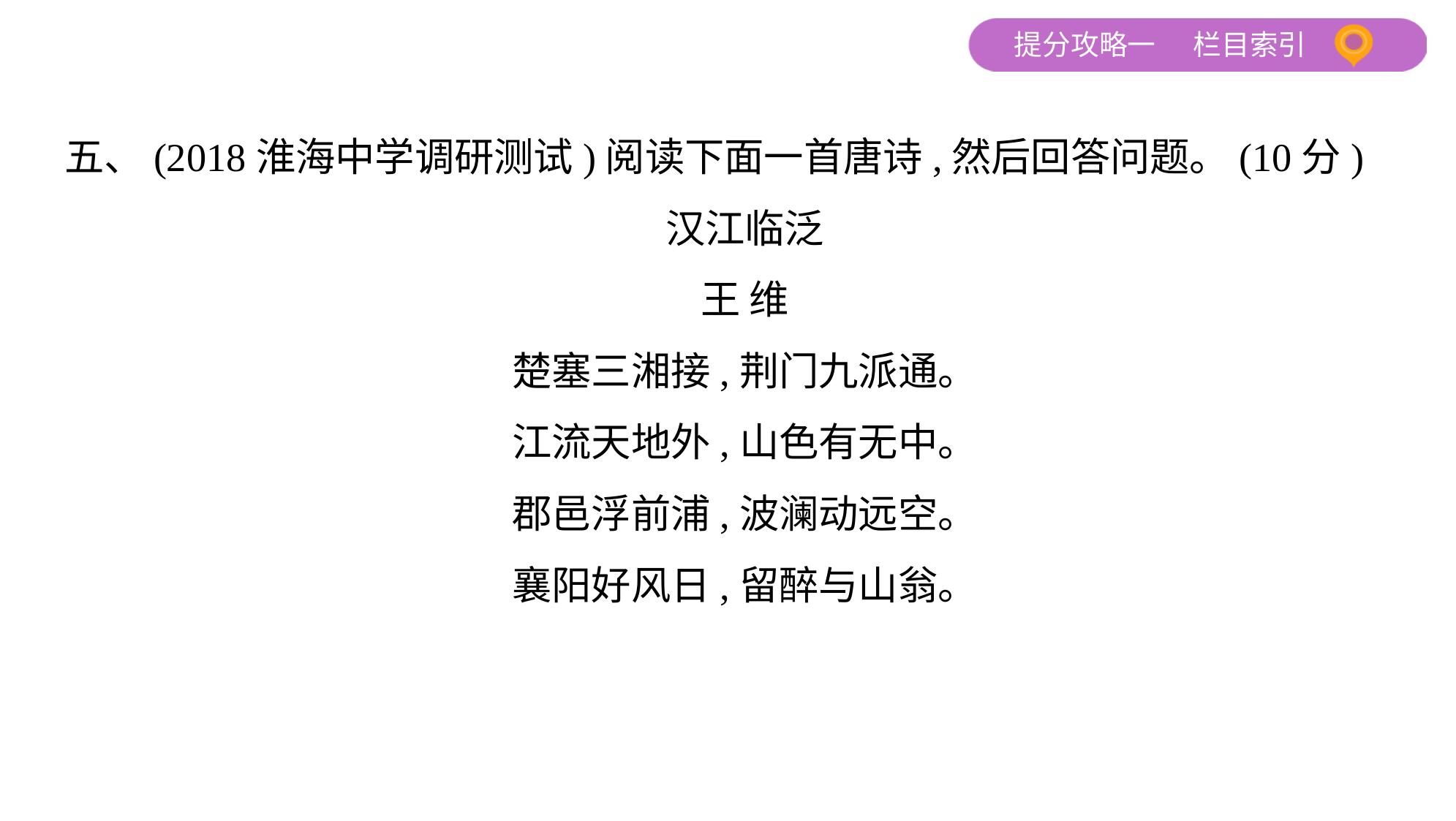

五、(2018淮海中学调研测试)阅读下面一首唐诗,然后回答问题。(10分)
汉江临泛
王 维
楚塞三湘接,荆门九派通。
江流天地外,山色有无中。
郡邑浮前浦,波澜动远空。
襄阳好风日,留醉与山翁。